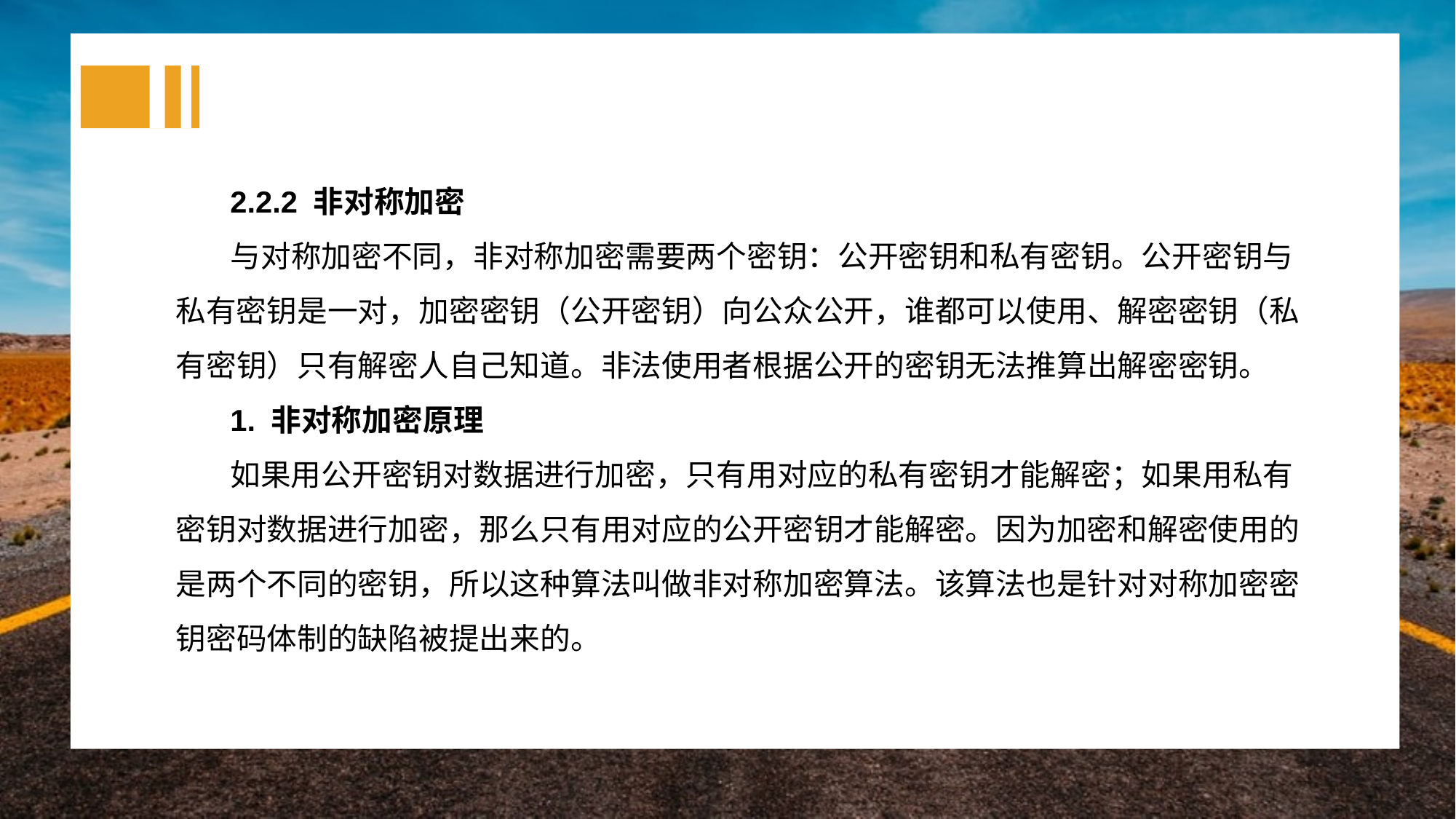

2.2.2 非对称加密
与对称加密不同，非对称加密需要两个密钥：公开密钥和私有密钥。公开密钥与私有密钥是一对，加密密钥（公开密钥）向公众公开，谁都可以使用、解密密钥（私有密钥）只有解密人自己知道。非法使用者根据公开的密钥无法推算出解密密钥。
1. 非对称加密原理
如果用公开密钥对数据进行加密，只有用对应的私有密钥才能解密；如果用私有密钥对数据进行加密，那么只有用对应的公开密钥才能解密。因为加密和解密使用的是两个不同的密钥，所以这种算法叫做非对称加密算法。该算法也是针对对称加密密钥密码体制的缺陷被提出来的。